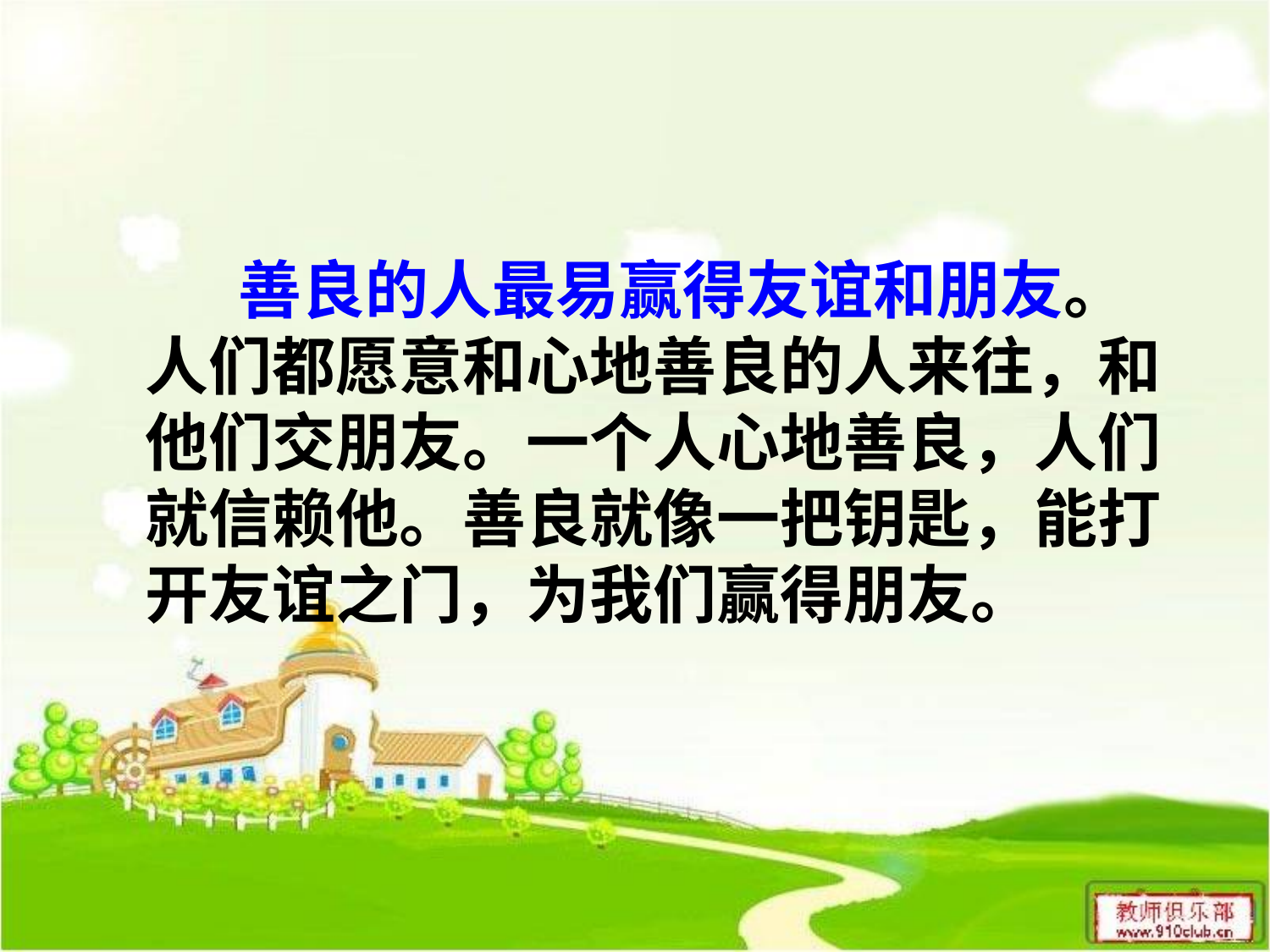

善良的人最易赢得友谊和朋友。人们都愿意和心地善良的人来往，和他们交朋友。一个人心地善良，人们就信赖他。善良就像一把钥匙，能打开友谊之门，为我们赢得朋友。